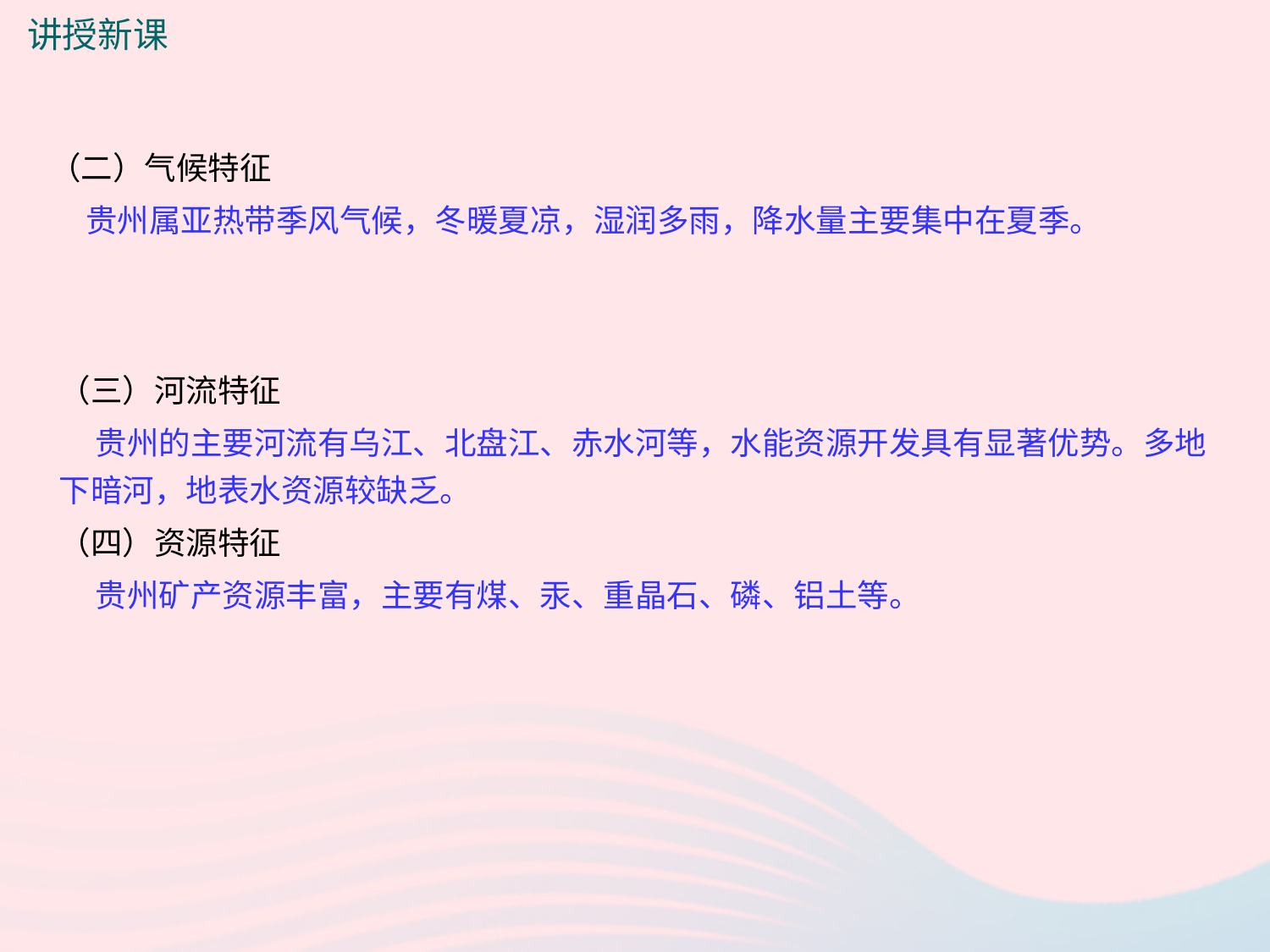

讲授新课
（二）气候特征
    贵州属亚热带季风气候，冬暖夏凉，湿润多雨，降水量主要集中在夏季。
（三）河流特征
    贵州的主要河流有乌江、北盘江、赤水河等，水能资源开发具有显著优势。多地下暗河，地表水资源较缺乏。
（四）资源特征
    贵州矿产资源丰富，主要有煤、汞、重晶石、磷、铝土等。